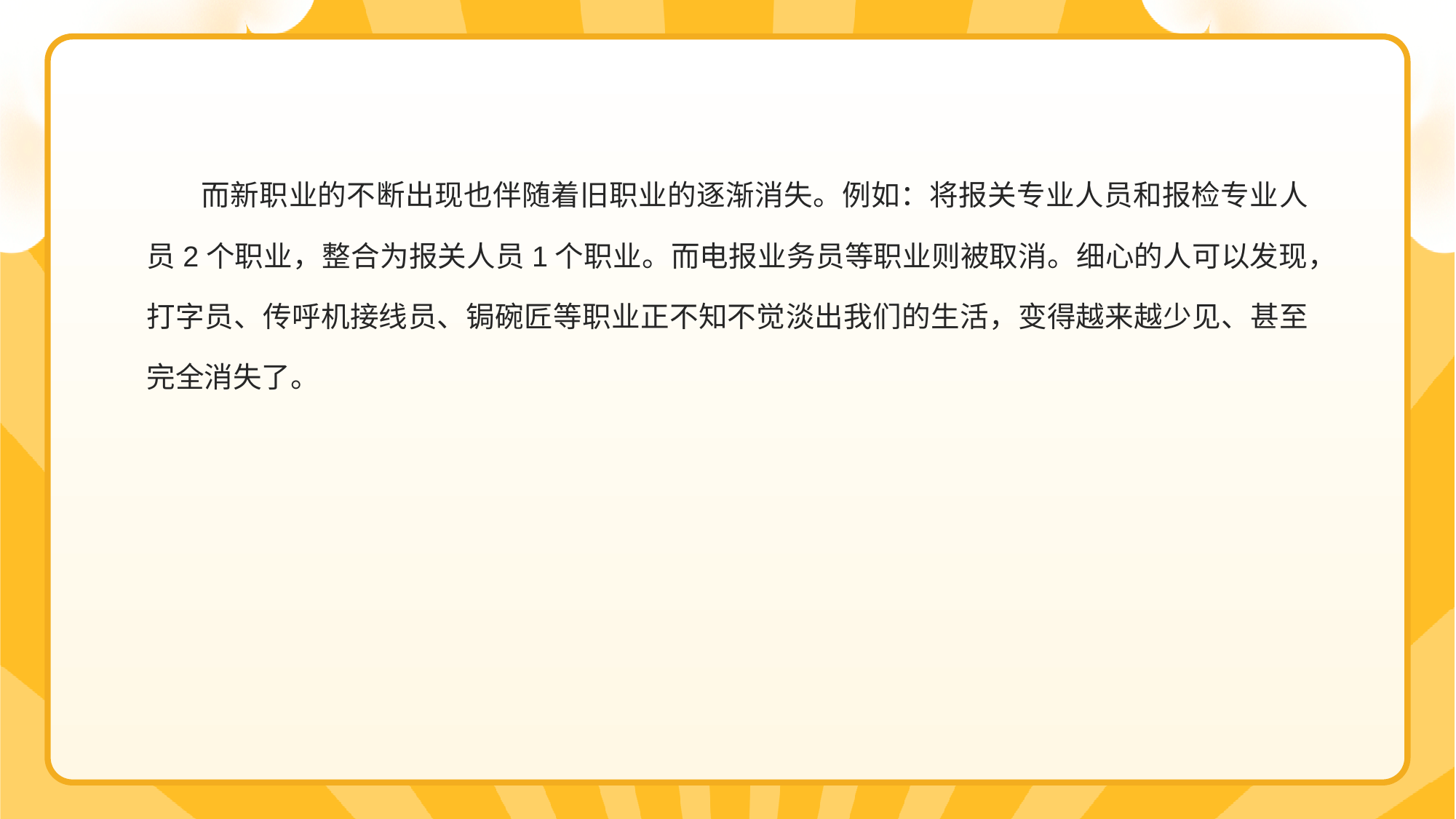

而新职业的不断出现也伴随着旧职业的逐渐消失。例如：将报关专业人员和报检专业人员2个职业，整合为报关人员1个职业。而电报业务员等职业则被取消。细心的人可以发现，打字员、传呼机接线员、锔碗匠等职业正不知不觉淡出我们的生活，变得越来越少见、甚至完全消失了。